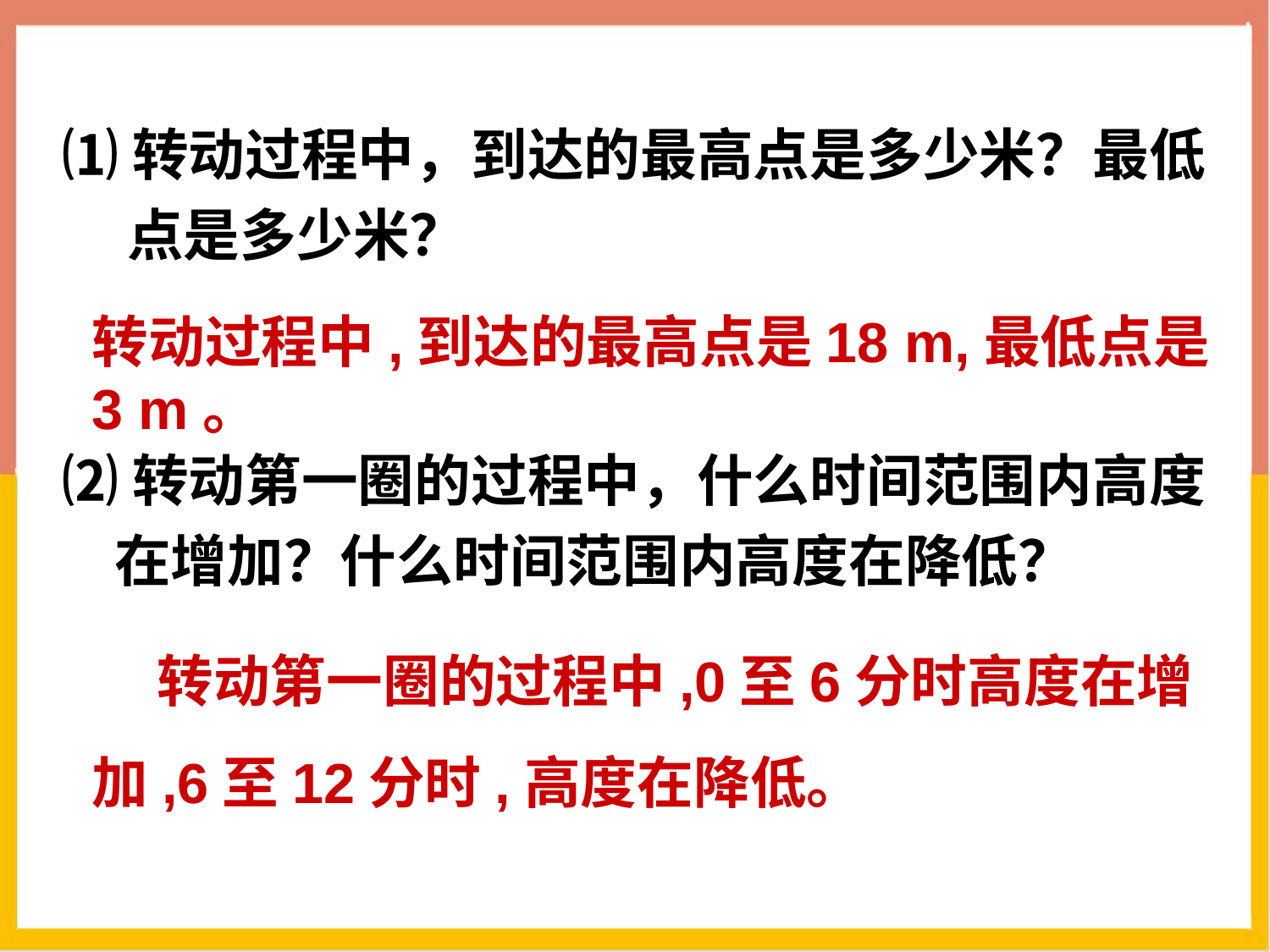

⑴转动过程中，到达的最高点是多少米？最低
    点是多少米？
转动过程中,到达的最高点是18 m,最低点是3 m。
⑵转动第一圈的过程中，什么时间范围内高度
   在增加？什么时间范围内高度在降低？
    转动第一圈的过程中,0至6分时高度在增加,6至12分时,高度在降低。